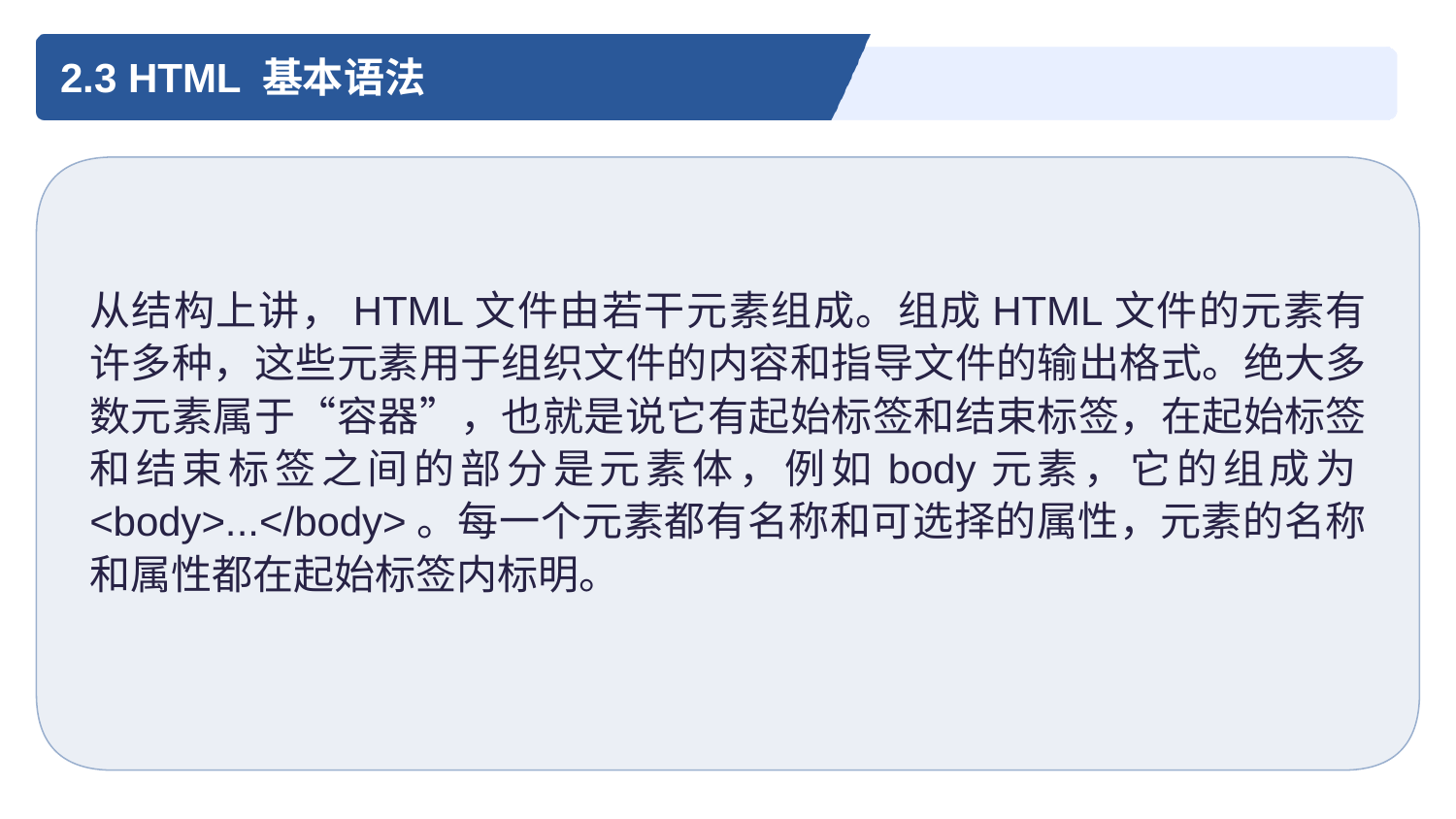

2.3 HTML 基本语法

从结构上讲，HTML文件由若干元素组成。组成HTML文件的元素有许多种，这些元素用于组织文件的内容和指导文件的输出格式。绝大多数元素属于“容器”，也就是说它有起始标签和结束标签，在起始标签和结束标签之间的部分是元素体，例如body元素，它的组成为<body>...</body>。每一个元素都有名称和可选择的属性，元素的名称和属性都在起始标签内标明。